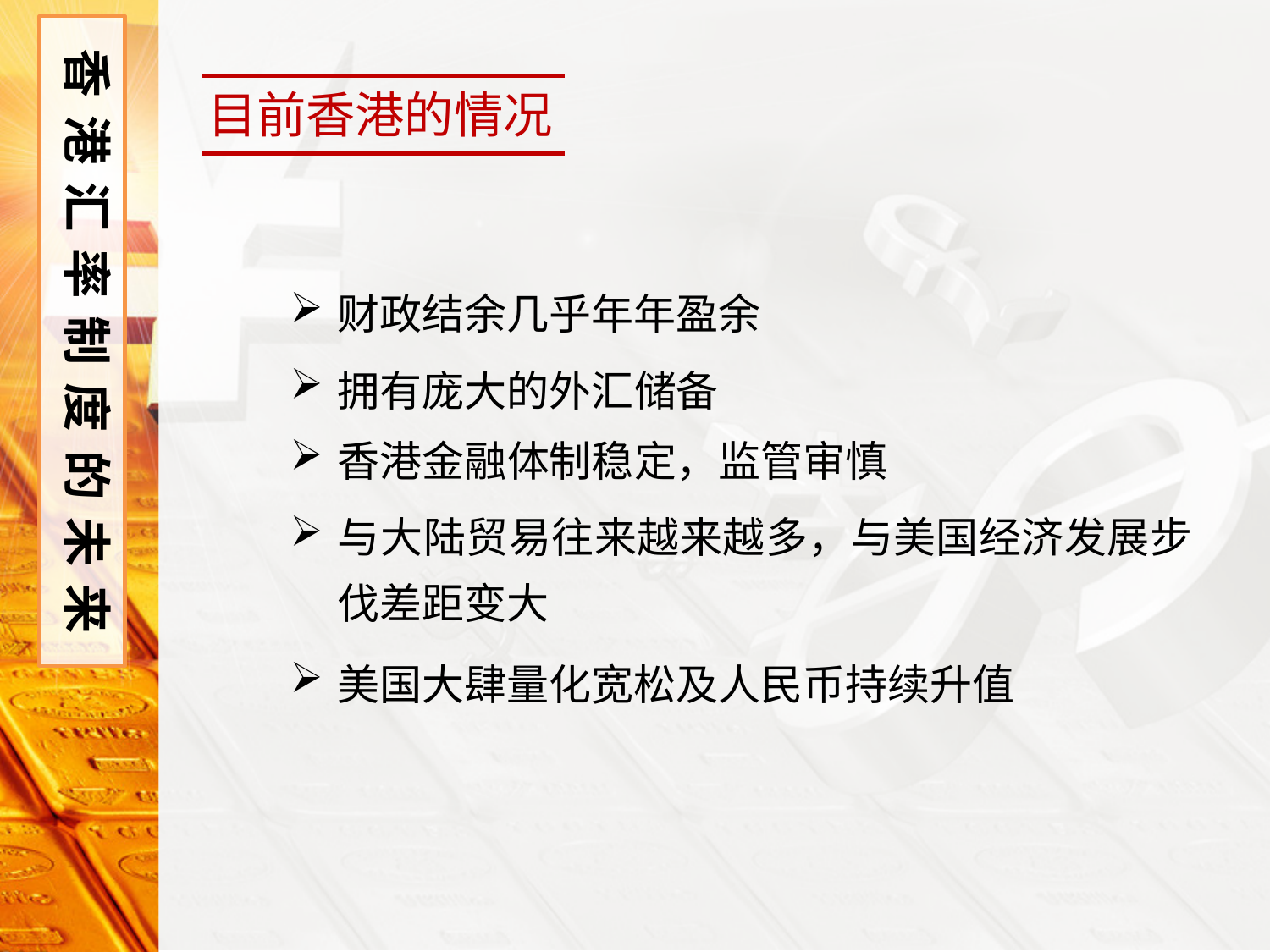

香港汇率制度的未来
目前香港的情况
财政结余几乎年年盈余
拥有庞大的外汇储备
香港金融体制稳定，监管审慎
与大陆贸易往来越来越多，与美国经济发展步伐差距变大
美国大肆量化宽松及人民币持续升值